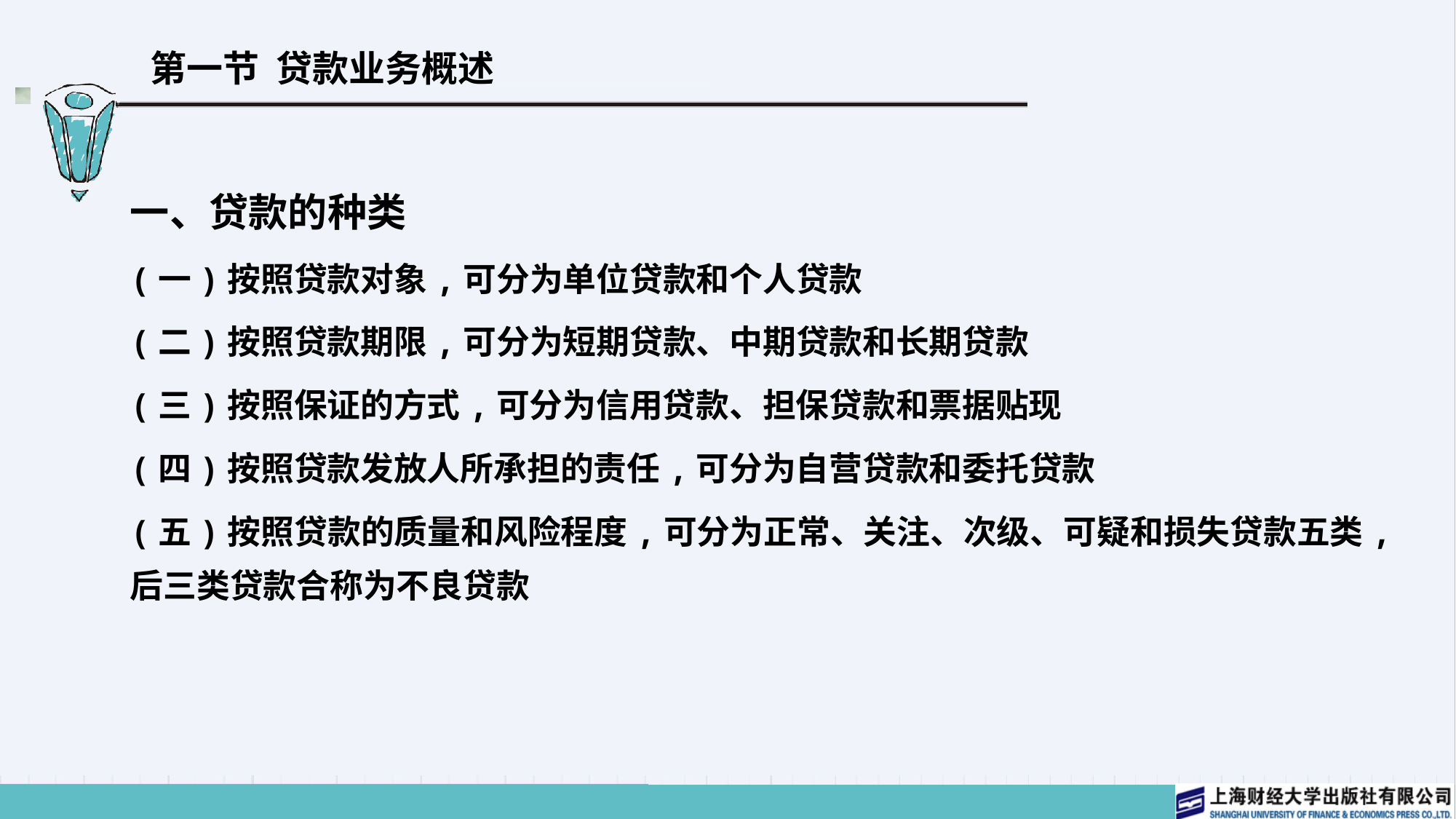

# 第一节  贷款业务概述
一、贷款的种类
(一)按照贷款对象,可分为单位贷款和个人贷款
(二)按照贷款期限,可分为短期贷款、中期贷款和长期贷款
(三)按照保证的方式,可分为信用贷款、担保贷款和票据贴现
(四)按照贷款发放人所承担的责任,可分为自营贷款和委托贷款
(五)按照贷款的质量和风险程度,可分为正常、关注、次级、可疑和损失贷款五类,后三类贷款合称为不良贷款